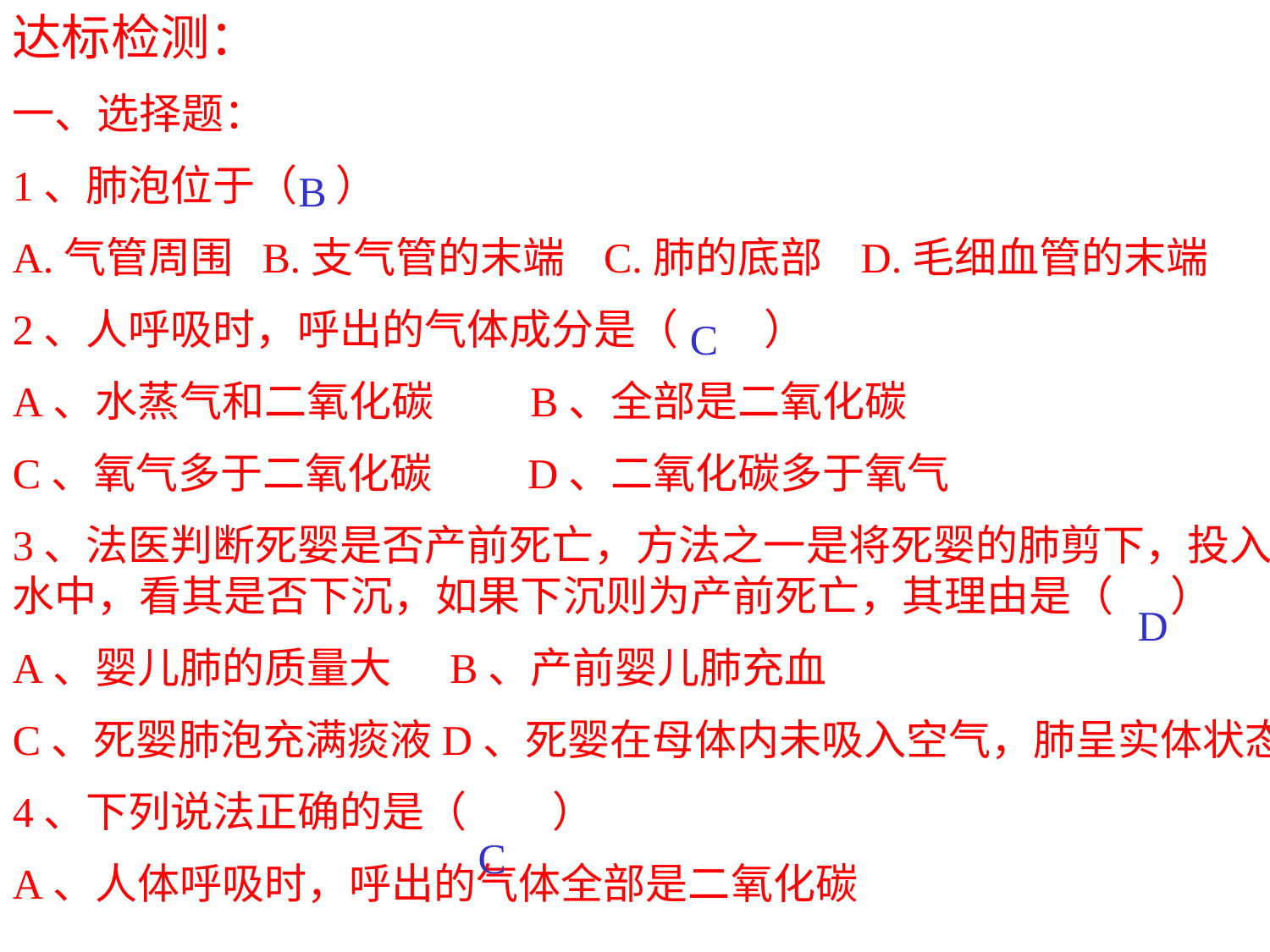

达标检测：
一、选择题：
1、肺泡位于（    ）
A.气管周围  B.支气管的末端   C.肺的底部   D.毛细血管的末端
2、人呼吸时，呼出的气体成分是（         ）
A、水蒸气和二氧化碳         B、全部是二氧化碳
C、氧气多于二氧化碳         D、二氧化碳多于氧气
3、法医判断死婴是否产前死亡，方法之一是将死婴的肺剪下，投入水中，看其是否下沉，如果下沉则为产前死亡，其理由是（      ）
A、婴儿肺的质量大     B、产前婴儿肺充血
C、死婴肺泡充满痰液D、死婴在母体内未吸入空气，肺呈实体状态
4、下列说法正确的是（         ）
A、人体呼吸时，呼出的气体全部是二氧化碳
B
C
D
C